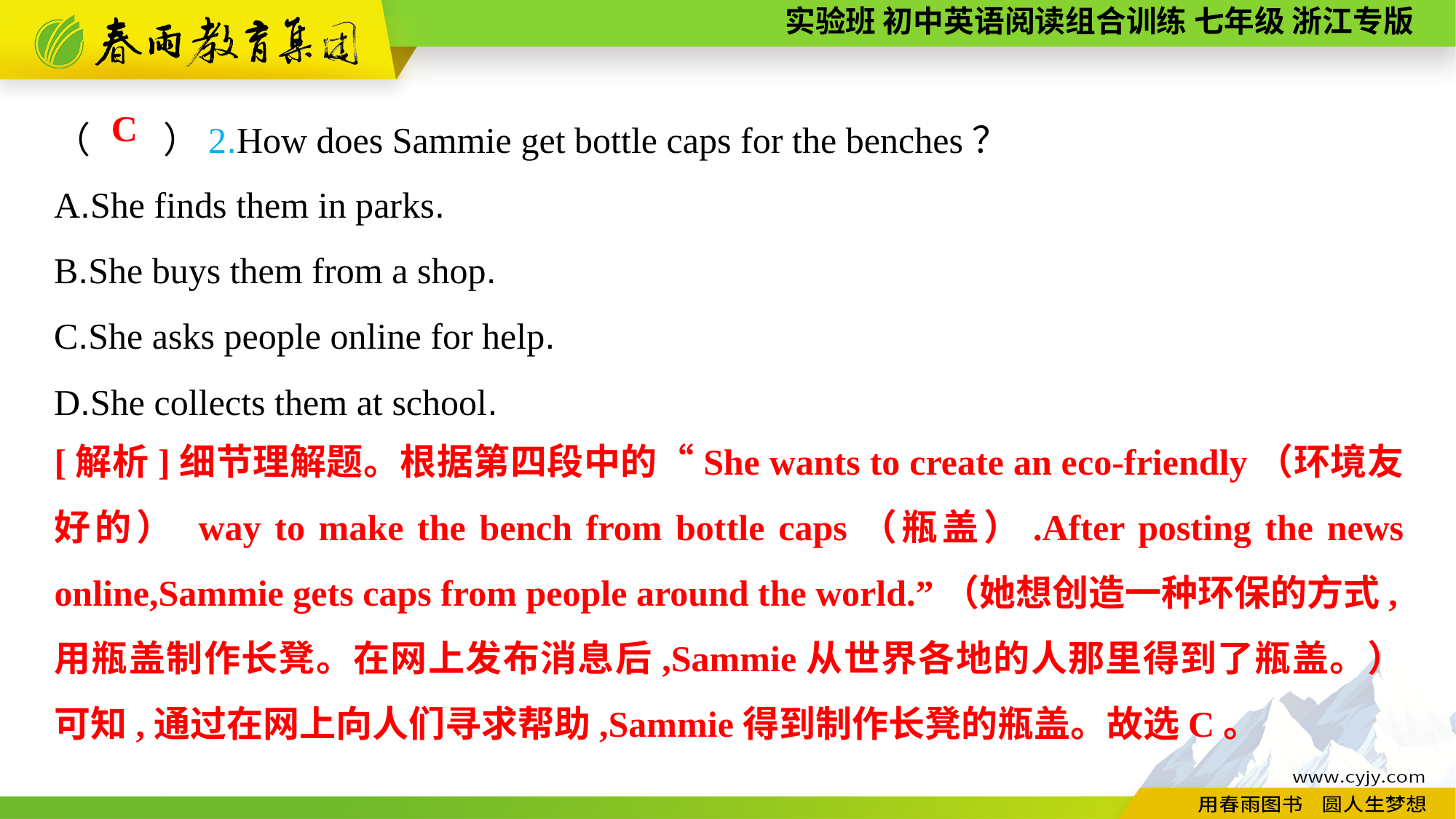

（　　）2.How does Sammie get bottle caps for the benches？
A.She finds them in parks.
B.She buys them from a shop.
C.She asks people online for help.
D.She collects them at school.
C
[解析]细节理解题。根据第四段中的“She wants to create an eco-friendly（环境友好的） way to make the bench from bottle caps（瓶盖）.After posting the news online,Sammie gets caps from people around the world.”（她想创造一种环保的方式,用瓶盖制作长凳。在网上发布消息后,Sammie从世界各地的人那里得到了瓶盖。）可知,通过在网上向人们寻求帮助,Sammie得到制作长凳的瓶盖。故选C。